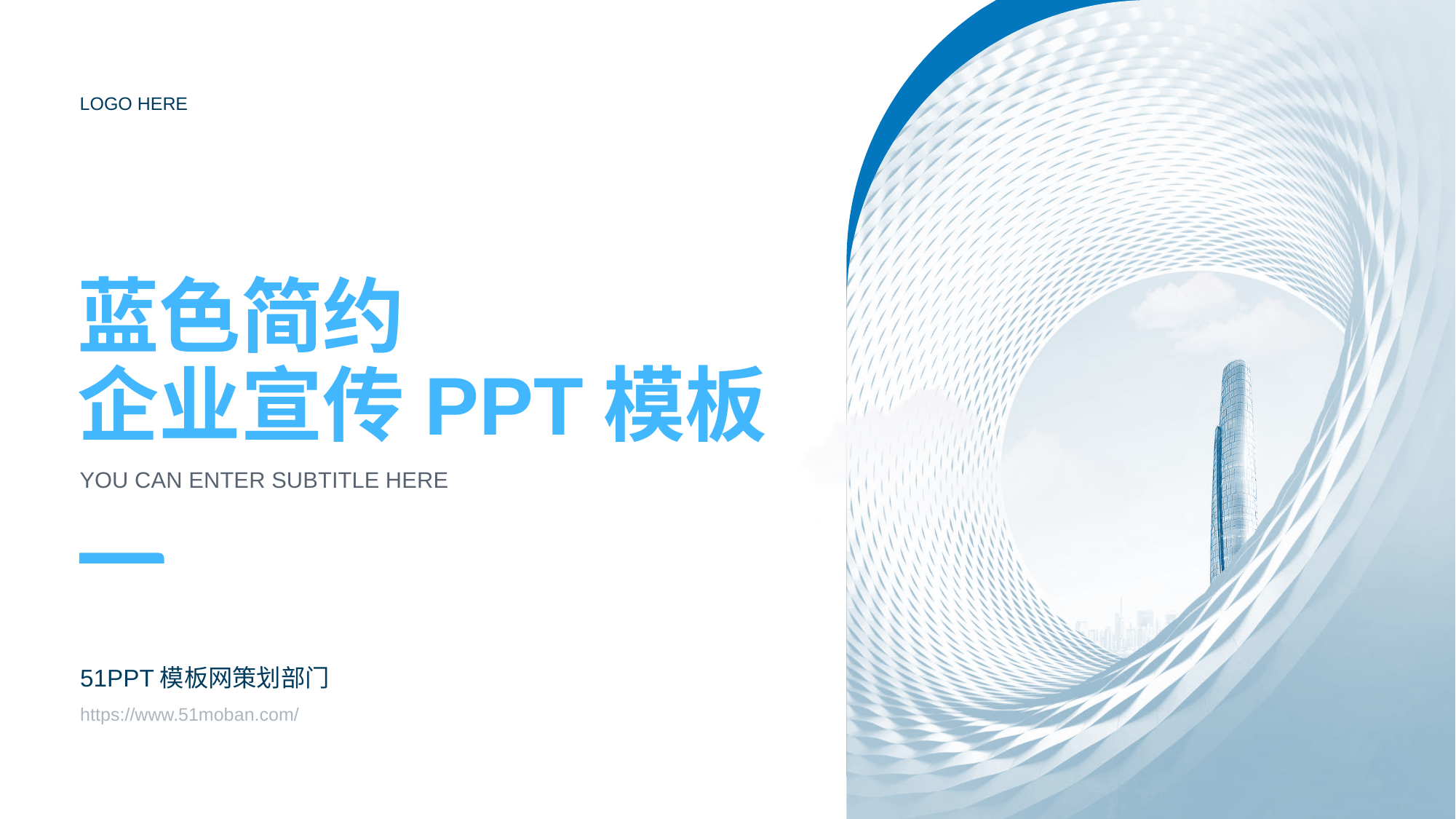

LOGO HERE
# 蓝色简约 企业宣传PPT模板
You can enter subtitle here
51PPT模板网策划部门
https://www.51moban.com/